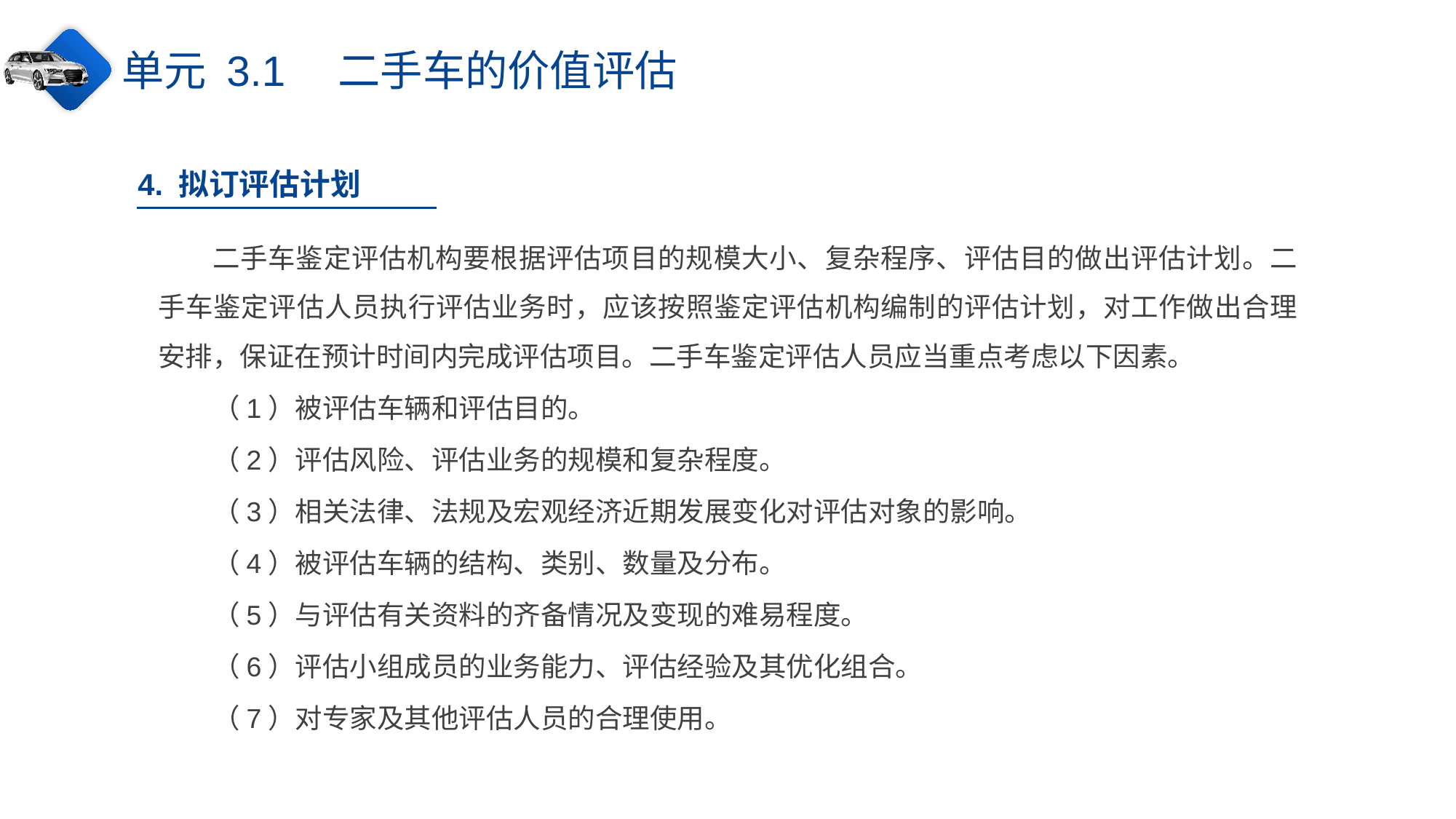

单元 3.1　二手车的价值评估
4. 拟订评估计划
二手车鉴定评估机构要根据评估项目的规模大小、复杂程序、评估目的做出评估计划。二手车鉴定评估人员执行评估业务时，应该按照鉴定评估机构编制的评估计划，对工作做出合理安排，保证在预计时间内完成评估项目。二手车鉴定评估人员应当重点考虑以下因素。
（1）被评估车辆和评估目的。
（2）评估风险、评估业务的规模和复杂程度。
（3）相关法律、法规及宏观经济近期发展变化对评估对象的影响。
（4）被评估车辆的结构、类别、数量及分布。
（5）与评估有关资料的齐备情况及变现的难易程度。
（6）评估小组成员的业务能力、评估经验及其优化组合。
（7）对专家及其他评估人员的合理使用。